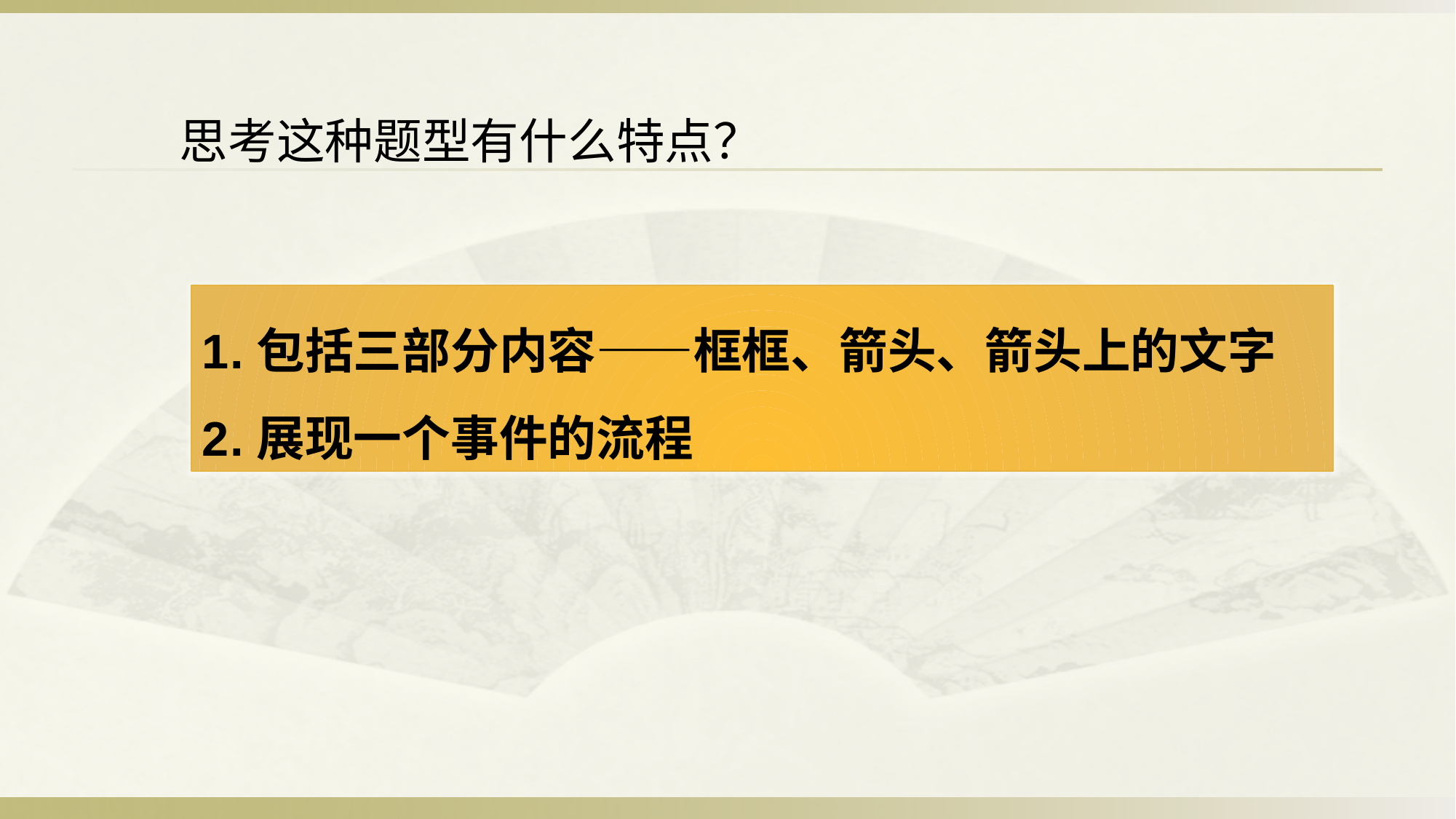

思考这种题型有什么特点？
包括三部分内容——框框、箭头、箭头上的文字
展现一个事件的流程